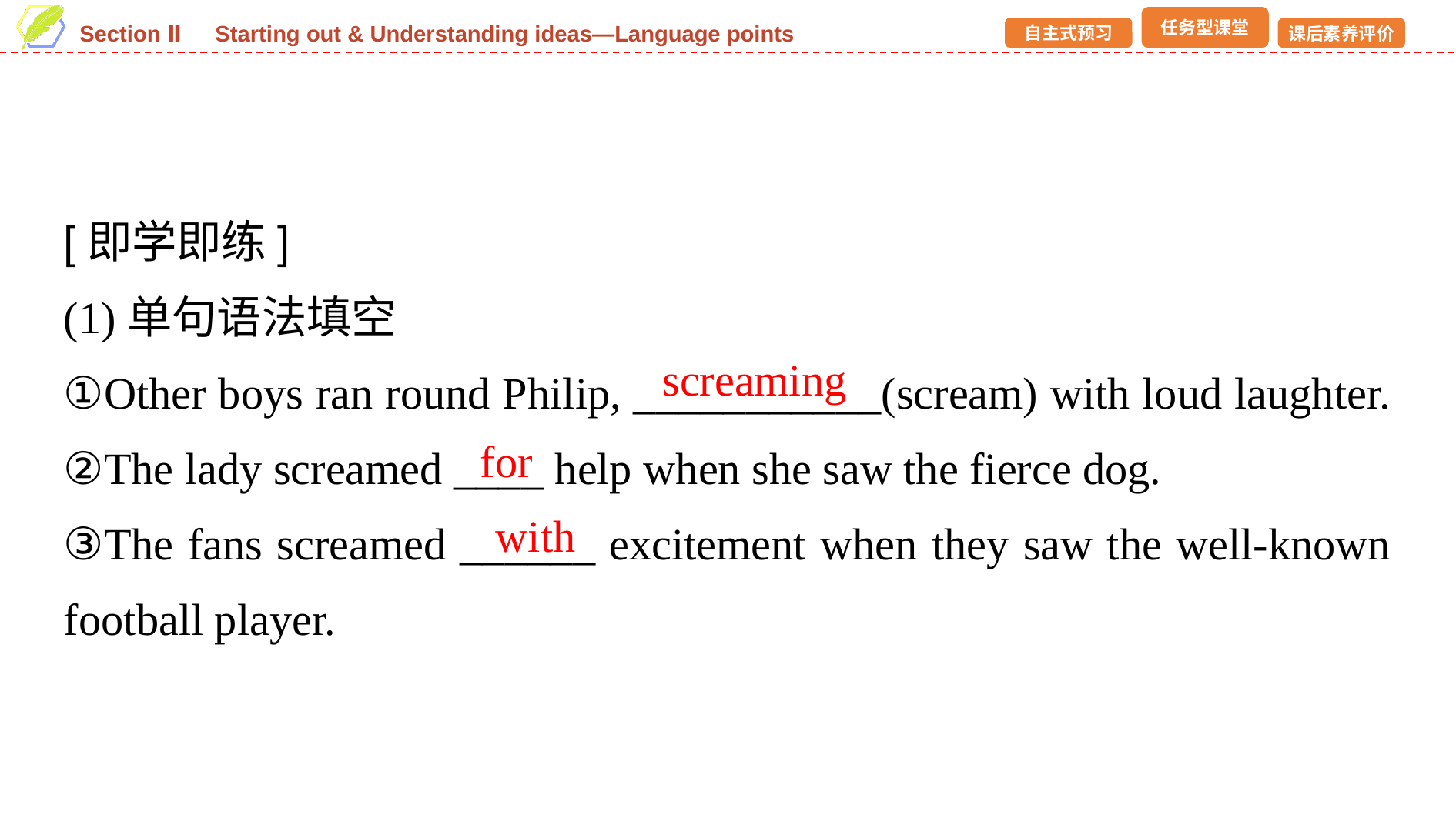

[即学即练]
(1)单句语法填空
①Other boys ran round Philip, ___________(scream) with loud laughter.
②The lady screamed ____ help when she saw the fierce dog.
③The fans screamed ______ excitement when they saw the well-known football player.
screaming
for
with